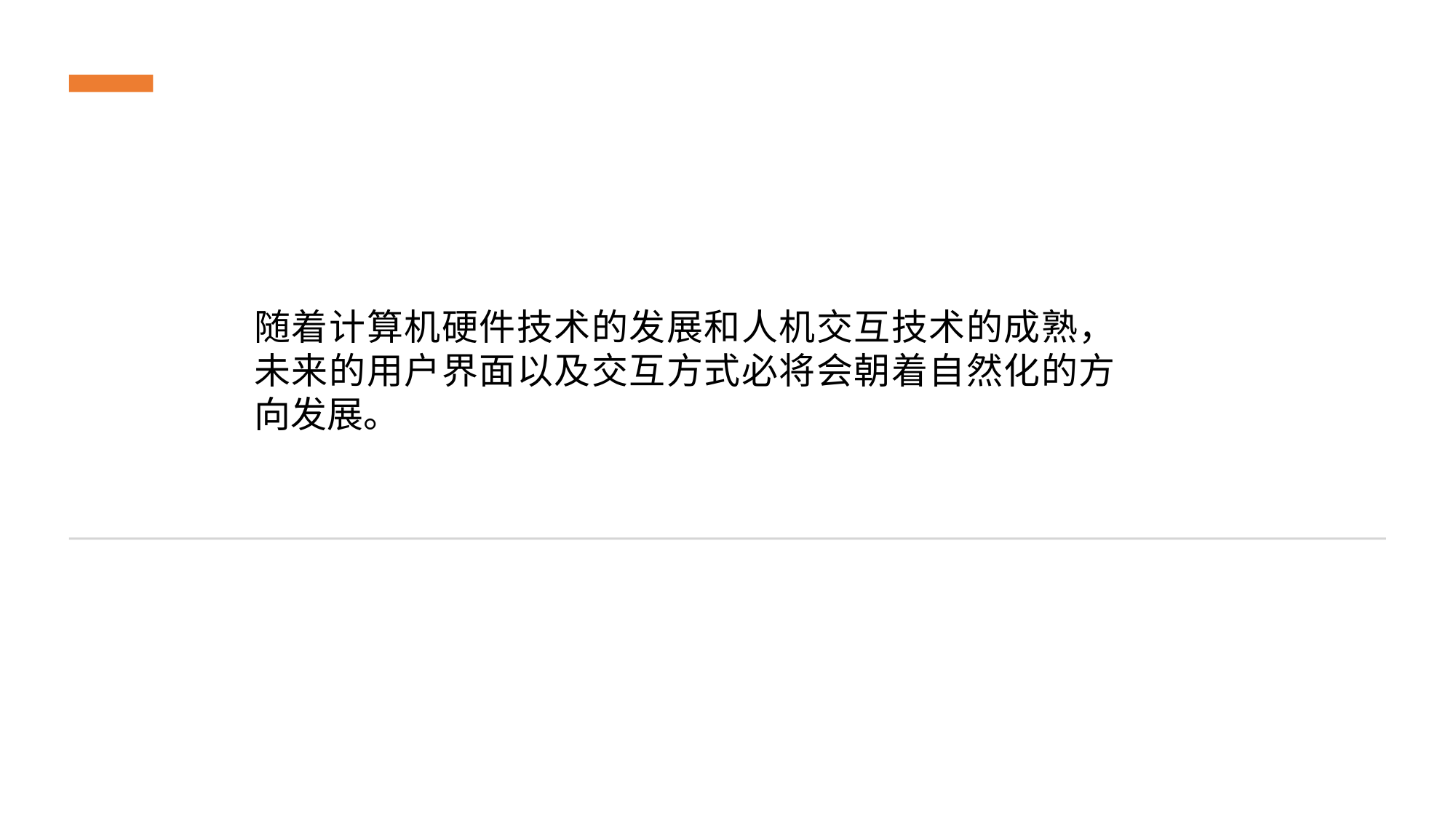

随着计算机硬件技术的发展和人机交互技术的成熟，未来的用户界面以及交互方式必将会朝着自然化的方向发展。